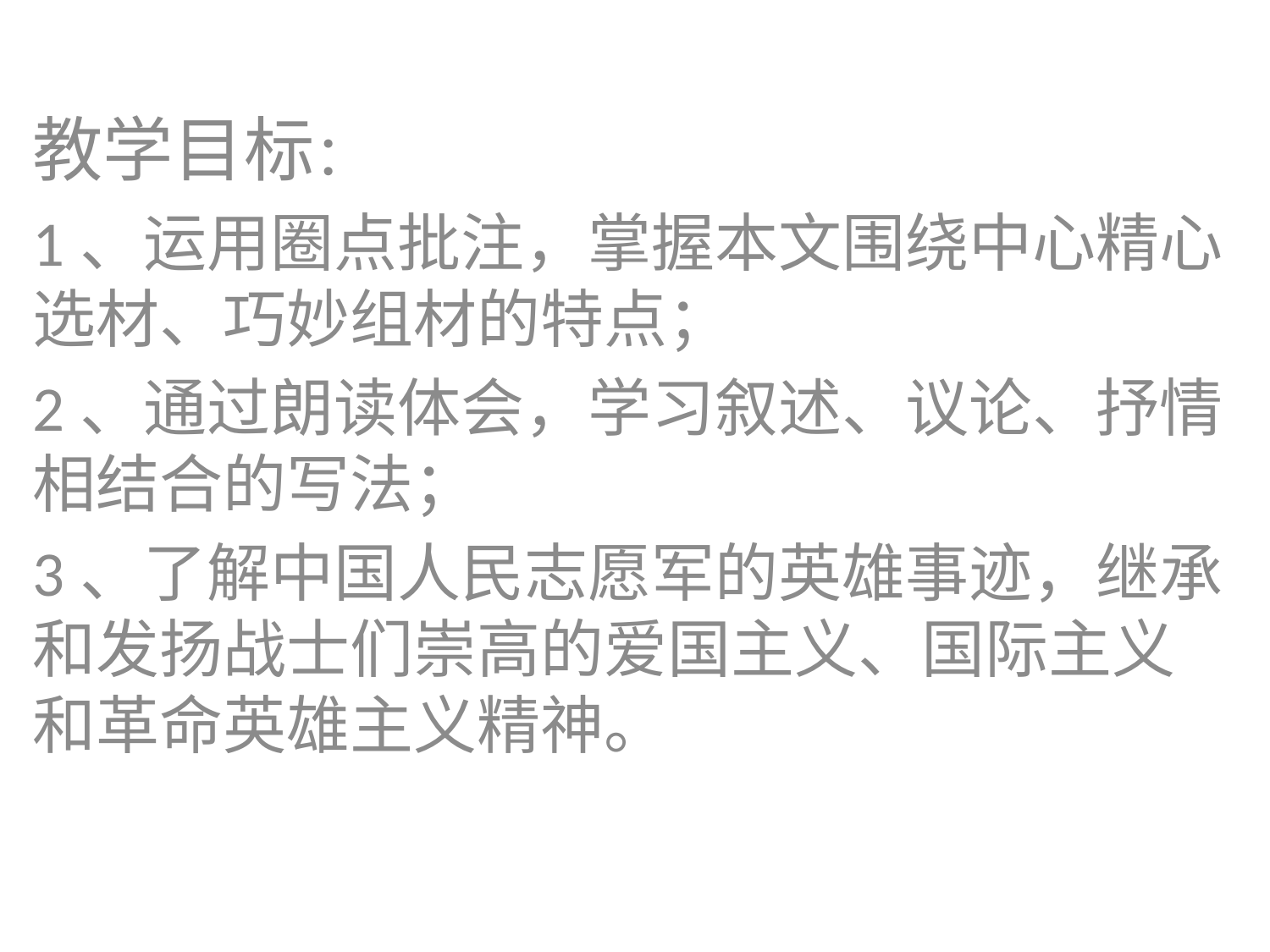

#
教学目标：
1、运用圈点批注，掌握本文围绕中心精心选材、巧妙组材的特点；
2、通过朗读体会，学习叙述、议论、抒情相结合的写法；
3、了解中国人民志愿军的英雄事迹，继承和发扬战士们崇高的爱国主义、国际主义和革命英雄主义精神。